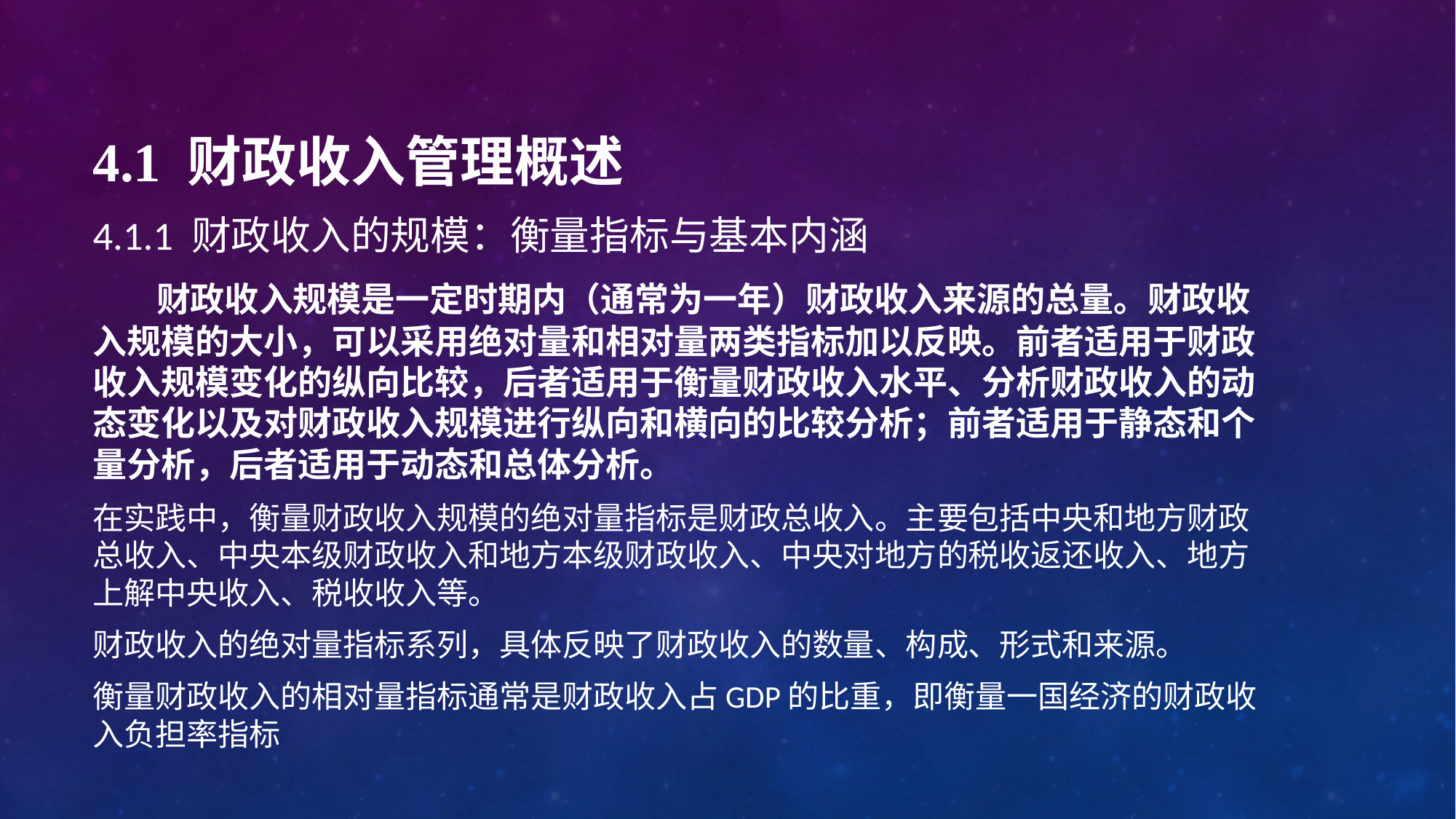

# 4.1 财政收入管理概述
4.1.1 财政收入的规模：衡量指标与基本内涵
       财政收入规模是一定时期内（通常为一年）财政收入来源的总量。财政收入规模的大小，可以采用绝对量和相对量两类指标加以反映。前者适用于财政收入规模变化的纵向比较，后者适用于衡量财政收入水平、分析财政收入的动态变化以及对财政收入规模进行纵向和横向的比较分析；前者适用于静态和个量分析，后者适用于动态和总体分析。
在实践中，衡量财政收入规模的绝对量指标是财政总收入。主要包括中央和地方财政总收入、中央本级财政收入和地方本级财政收入、中央对地方的税收返还收入、地方上解中央收入、税收收入等。
财政收入的绝对量指标系列，具体反映了财政收入的数量、构成、形式和来源。
衡量财政收入的相对量指标通常是财政收入占GDP的比重，即衡量一国经济的财政收入负担率指标